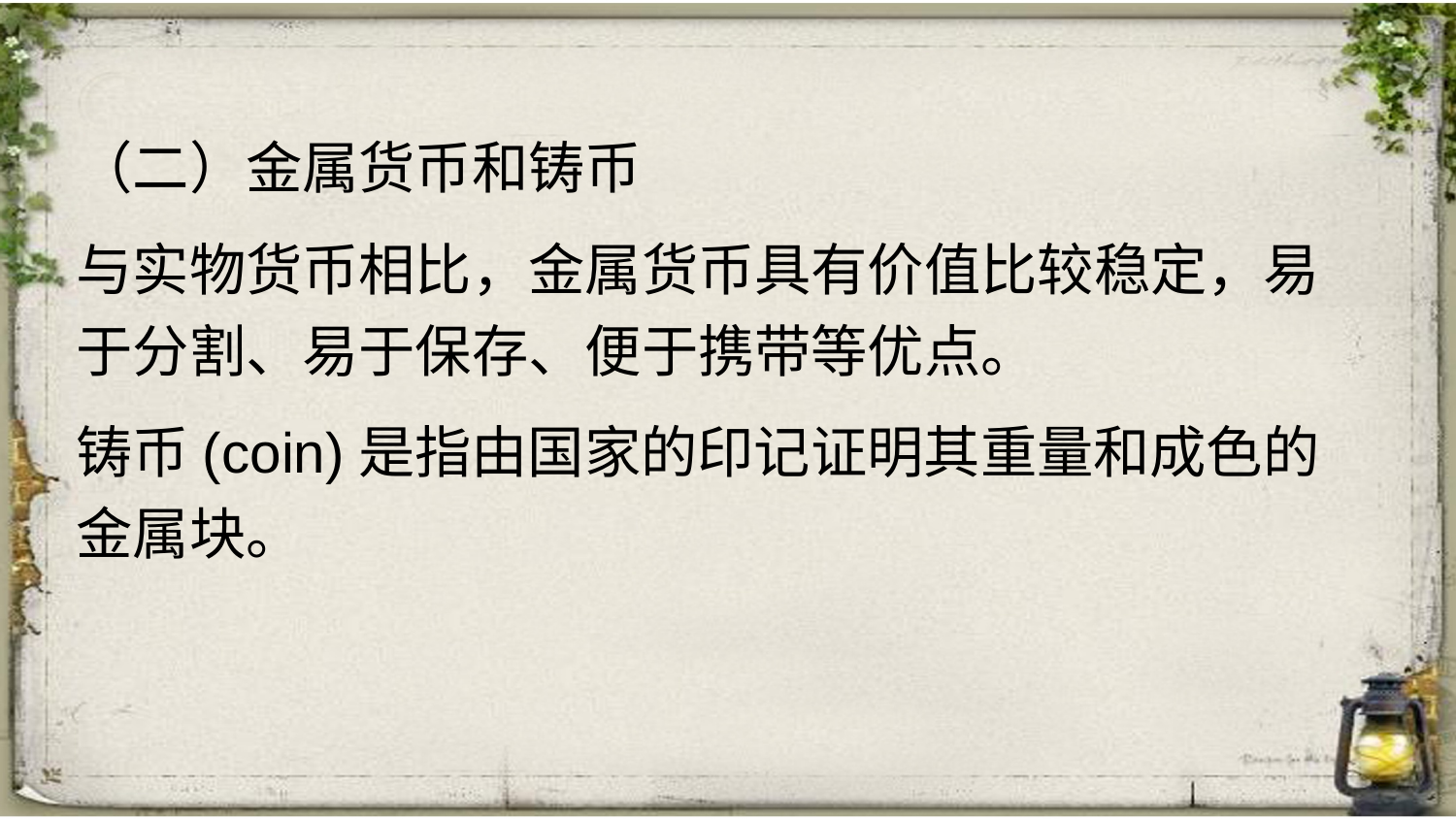

（二）金属货币和铸币
与实物货币相比，金属货币具有价值比较稳定，易于分割、易于保存、便于携带等优点。
铸币(coin)是指由国家的印记证明其重量和成色的金属块。